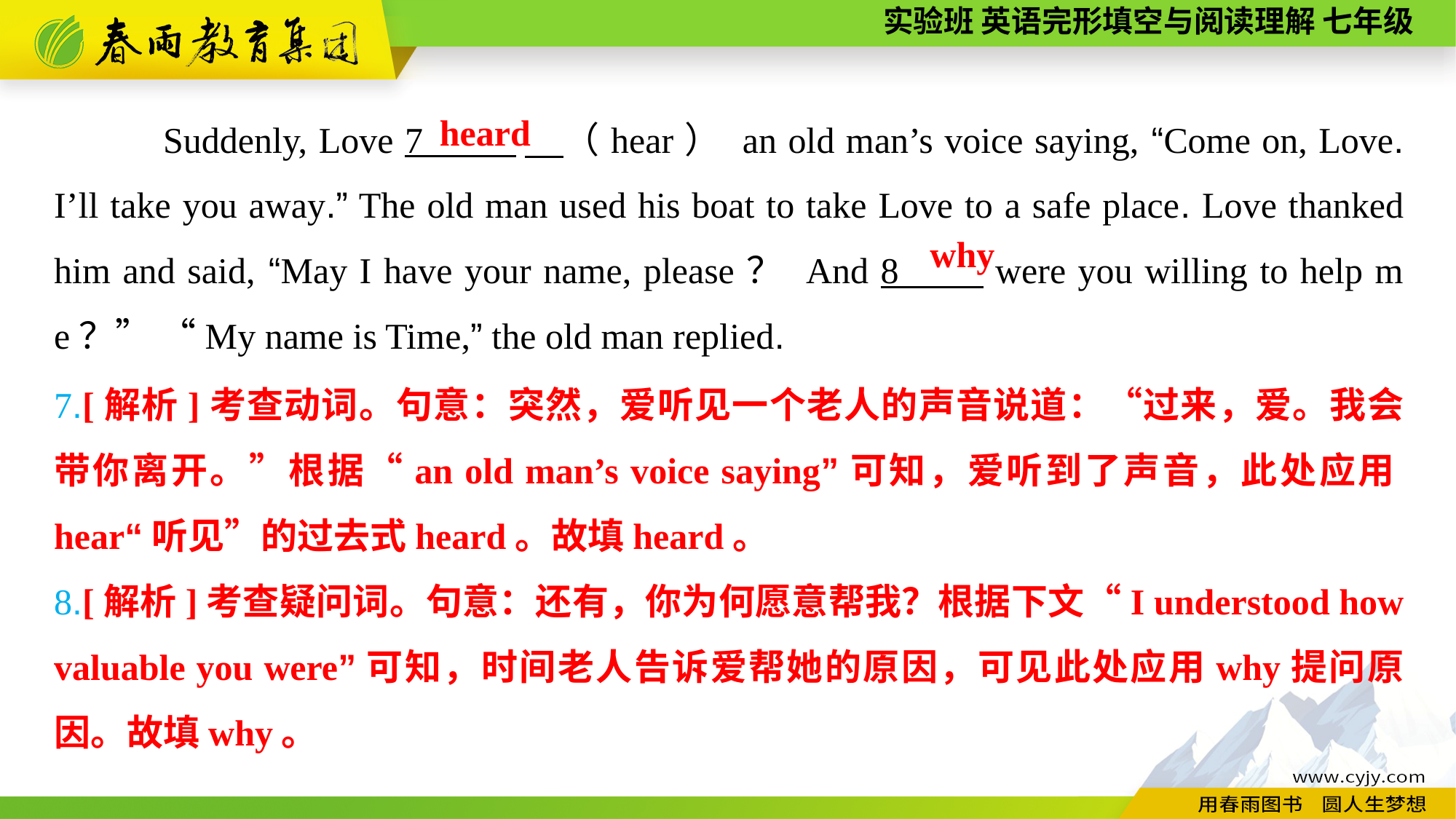

Suddenly, Love 7        　（hear） an old man’s voice saying, “Come on, Love. I’ll take you away.” The old man used his boat to take Love to a safe place. Love thanked him and said, “May I have your name, please？ And 8        were you willing to help me？” “My name is Time,” the old man replied.
 heard
why
7.[解析]考查动词。句意：突然，爱听见一个老人的声音说道：“过来，爱。我会带你离开。”根据“an old man’s voice saying”可知，爱听到了声音，此处应用hear“听见”的过去式heard。故填heard。
8.[解析]考查疑问词。句意：还有，你为何愿意帮我？根据下文“I understood how valuable you were”可知，时间老人告诉爱帮她的原因，可见此处应用why提问原因。故填why。